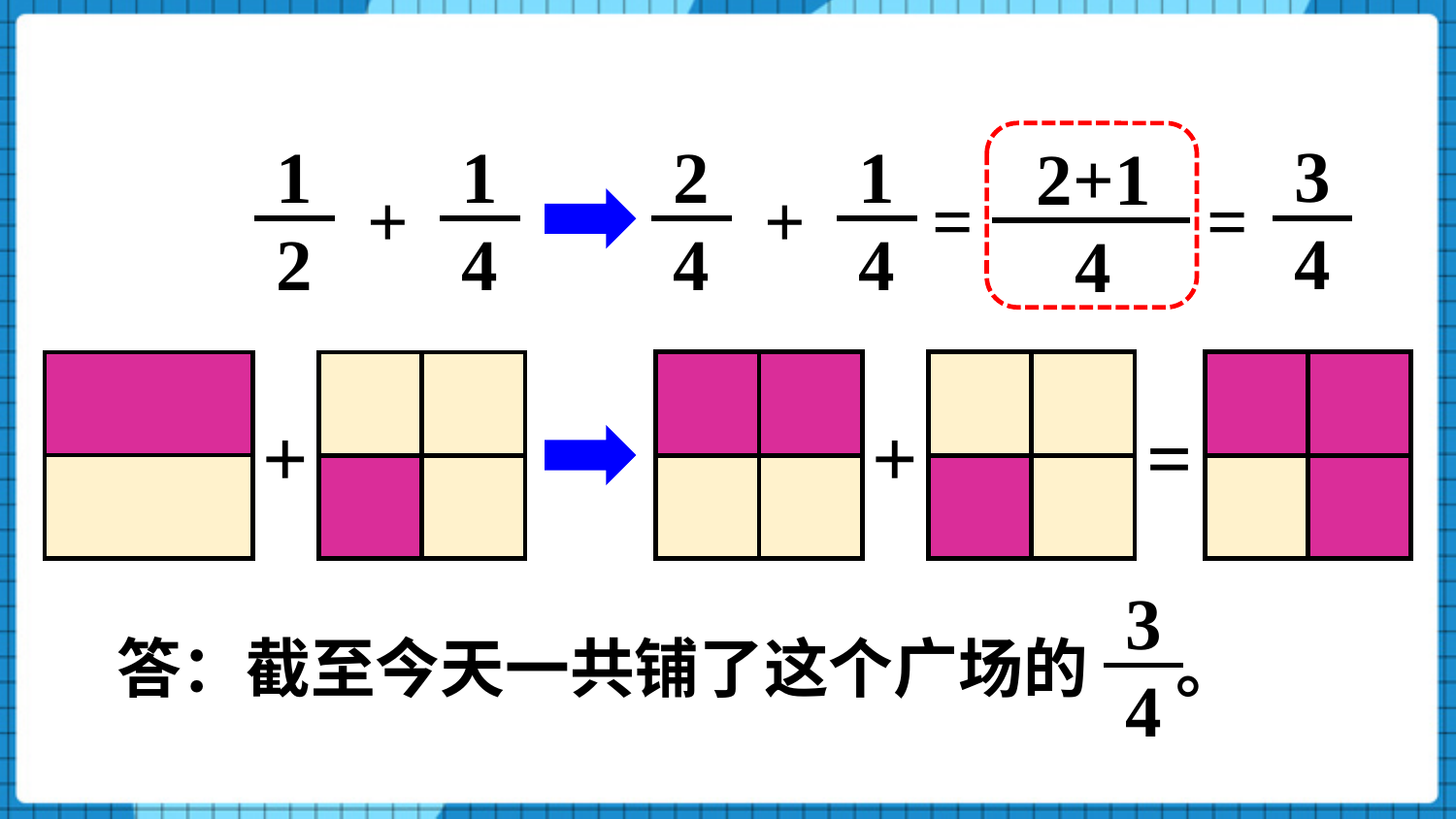

3
4
=
1
2
1
4
2
4
1
4
=
+

2+1
4
+

+
=
+

3
4
答：截至今天一共铺了这个广场的      。